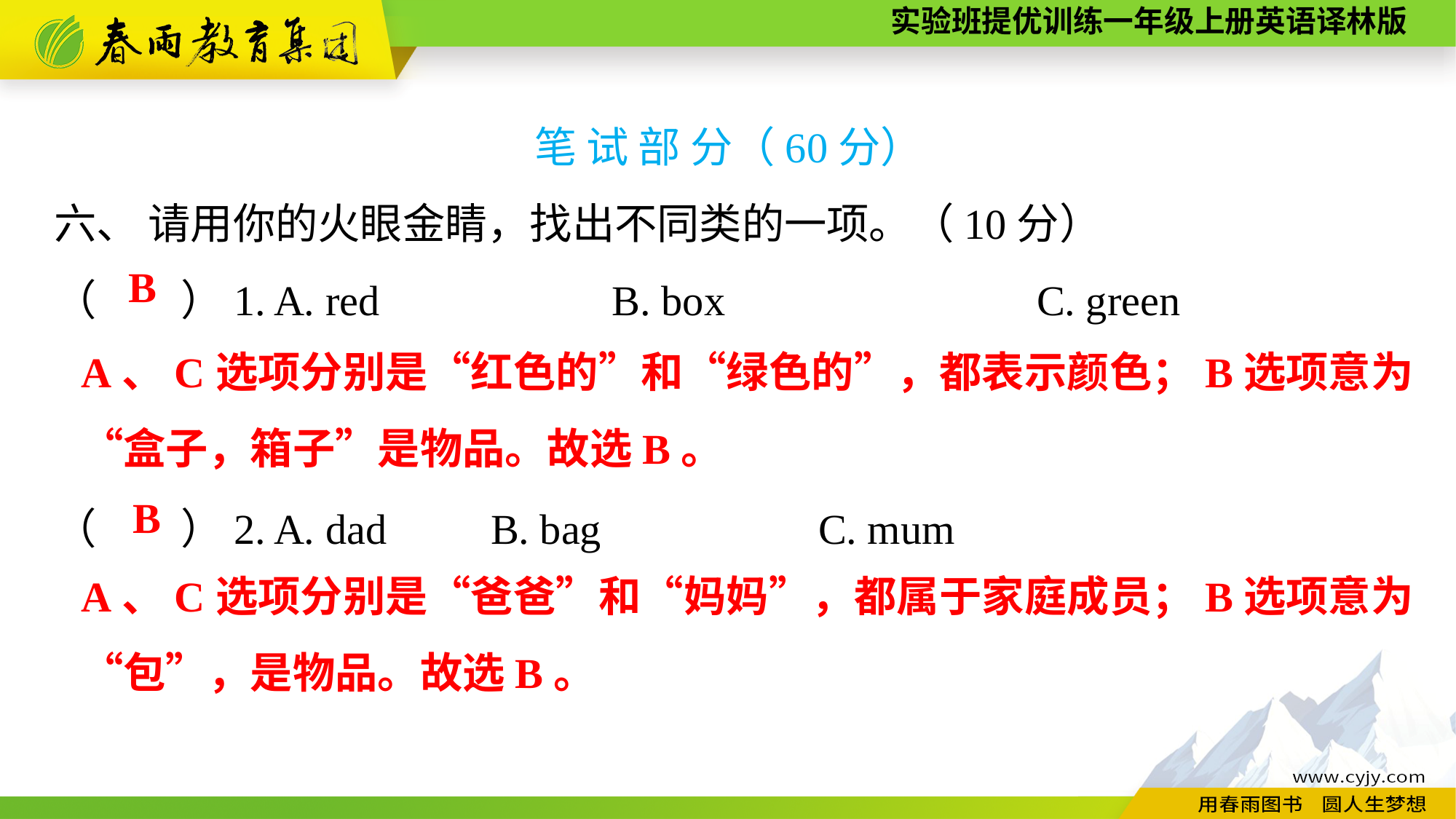

笔 试 部 分（60分）
六、 请用你的火眼金睛，找出不同类的一项。（10分）
（　　）1. A. red　　　　　B. box　　　　　	C. green

（　　）2. A. dad	B. bag		C. mum
B
A、C选项分别是“红色的”和“绿色的”，都表示颜色；B选项意为“盒子，箱子”是物品。故选B。
B

A、C选项分别是“爸爸”和“妈妈”，都属于家庭成员；B选项意为“包”，是物品。故选B。